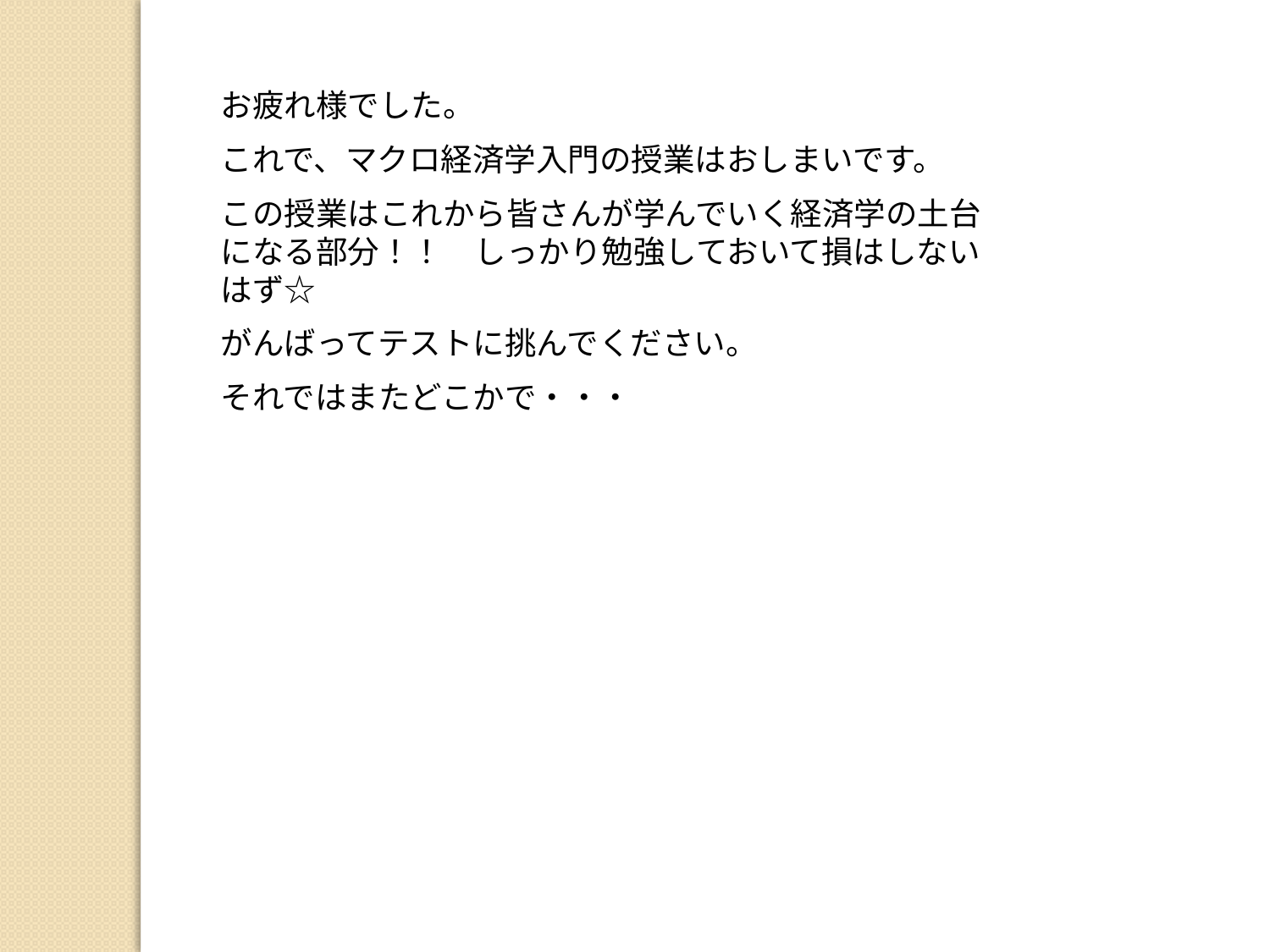

お疲れ様でした。
これで、マクロ経済学入門の授業はおしまいです。
この授業はこれから皆さんが学んでいく経済学の土台になる部分！！　しっかり勉強しておいて損はしないはず☆
がんばってテストに挑んでください。
それではまたどこかで・・・